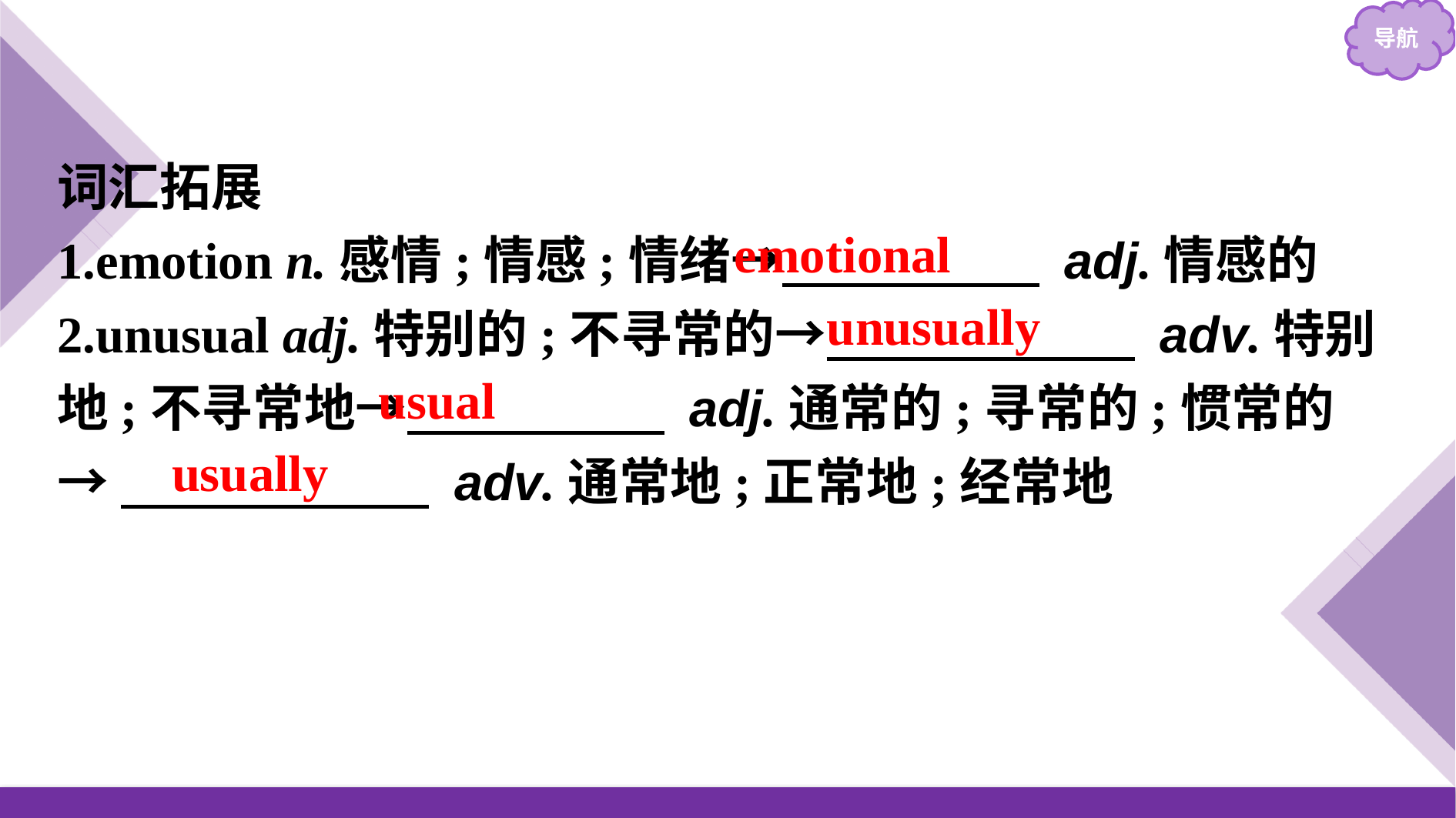

词汇拓展
1.emotion n.感情;情感;情绪→　　　　　 adj.情感的
2.unusual adj.特别的;不寻常的→　　　　　　 adv.特别地;不寻常地→　　　　　 adj.通常的;寻常的;惯常的
→　　　　　　 adv.通常地;正常地;经常地
emotional
unusually
usual
usually